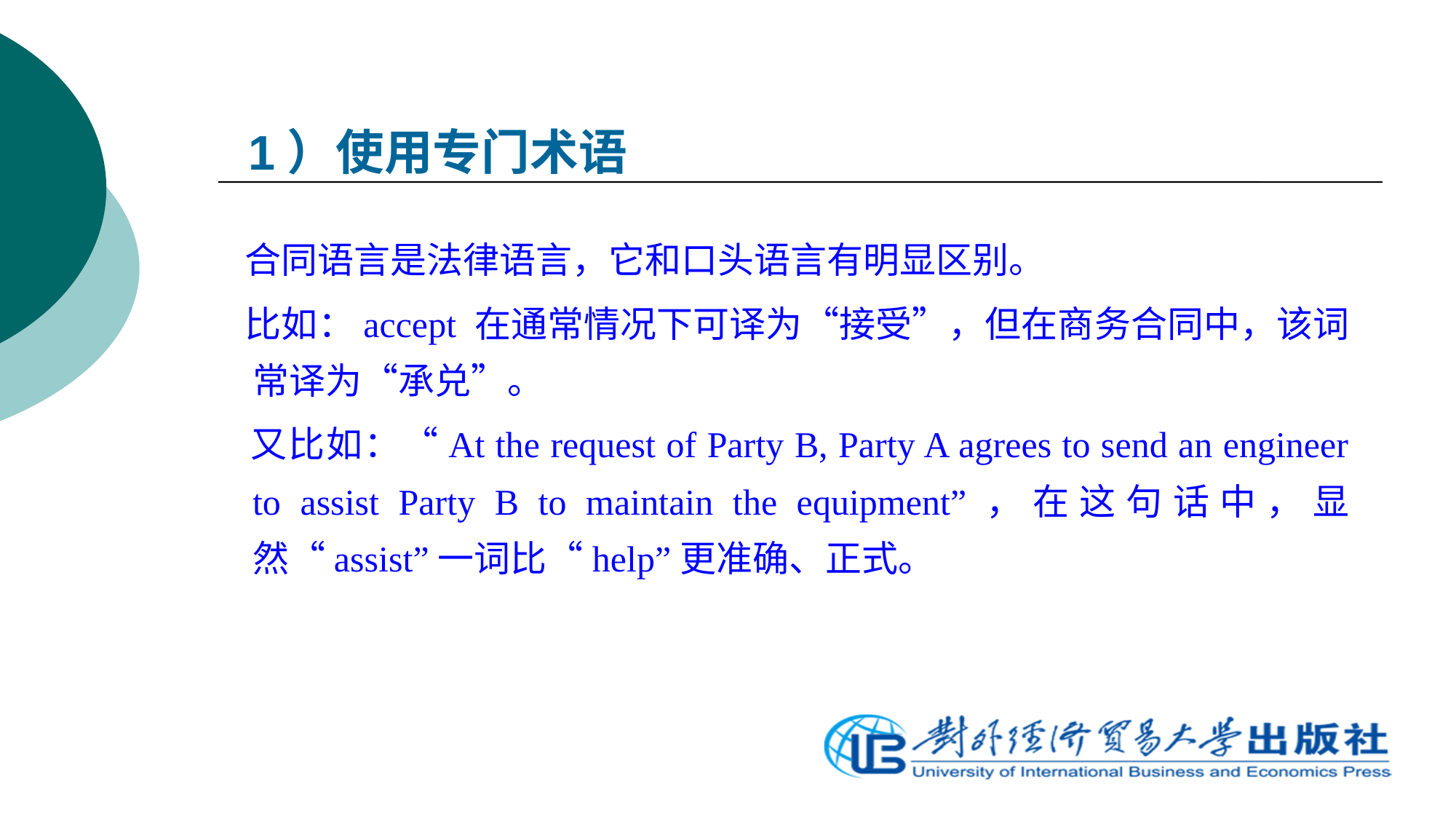

# 1）使用专门术语
   合同语言是法律语言，它和口头语言有明显区别。
   比如：accept 在通常情况下可译为“接受”，但在商务合同中，该词常译为“承兑”。
   又比如：“At the request of Party B, Party A agrees to send an engineer to assist Party B to maintain the equipment”，在这句话中，显然“assist”一词比“help”更准确、正式。